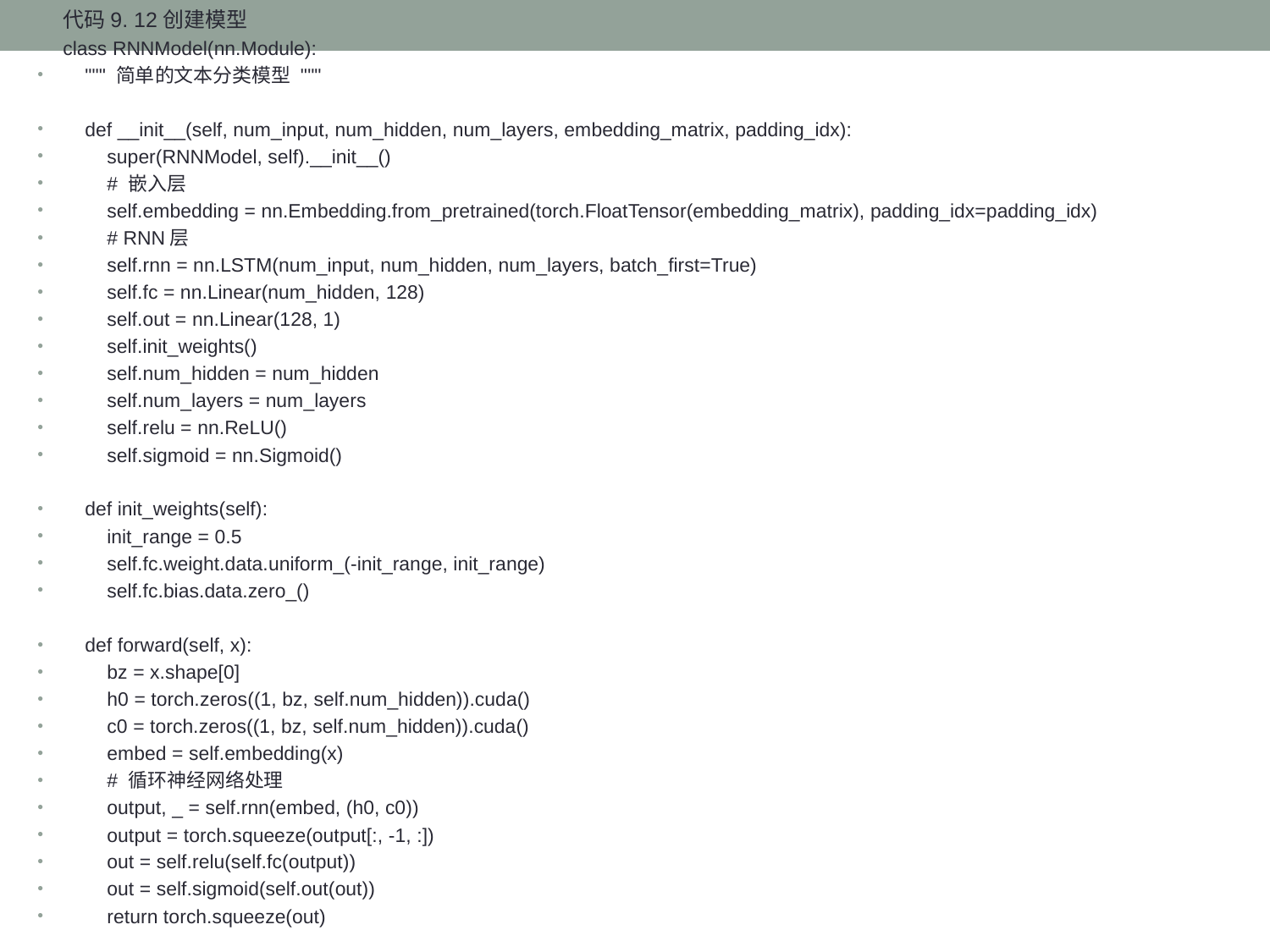

代码9. 12创建模型
class RNNModel(nn.Module):
    """ 简单的文本分类模型 """

    def __init__(self, num_input, num_hidden, num_layers, embedding_matrix, padding_idx):
        super(RNNModel, self).__init__()
        # 嵌入层
        self.embedding = nn.Embedding.from_pretrained(torch.FloatTensor(embedding_matrix), padding_idx=padding_idx)
        # RNN层
        self.rnn = nn.LSTM(num_input, num_hidden, num_layers, batch_first=True)
        self.fc = nn.Linear(num_hidden, 128)
        self.out = nn.Linear(128, 1)
        self.init_weights()
        self.num_hidden = num_hidden
        self.num_layers = num_layers
        self.relu = nn.ReLU()
        self.sigmoid = nn.Sigmoid()

    def init_weights(self):
        init_range = 0.5
        self.fc.weight.data.uniform_(-init_range, init_range)
        self.fc.bias.data.zero_()

    def forward(self, x):
        bz = x.shape[0]
        h0 = torch.zeros((1, bz, self.num_hidden)).cuda()
        c0 = torch.zeros((1, bz, self.num_hidden)).cuda()
        embed = self.embedding(x)
        # 循环神经网络处理
        output, _ = self.rnn(embed, (h0, c0))
        output = torch.squeeze(output[:, -1, :])
        out = self.relu(self.fc(output))
        out = self.sigmoid(self.out(out))
        return torch.squeeze(out)